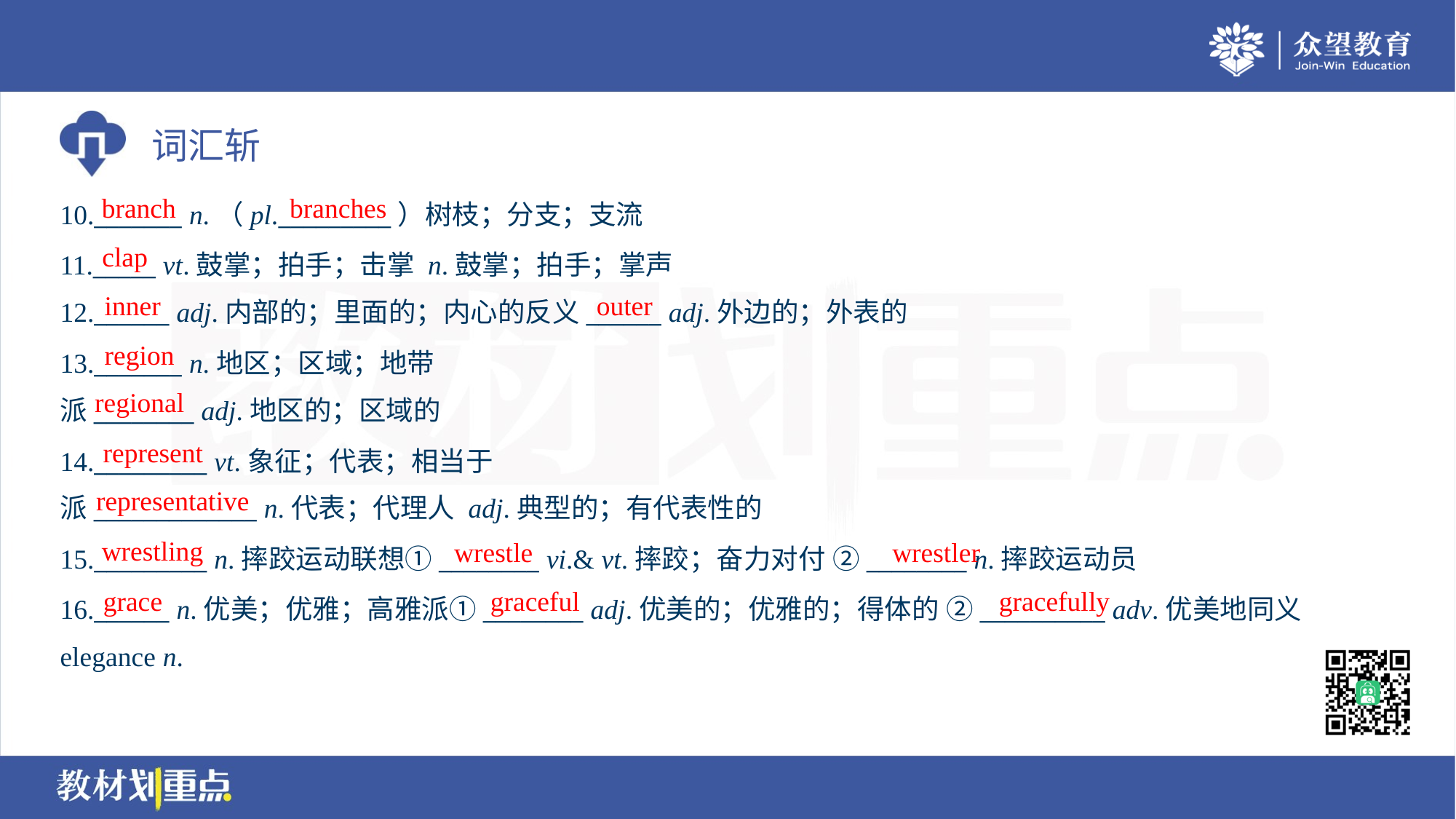

branch
branches
10._______ n.（pl._________）树枝；分支；支流
11._____ vt.鼓掌；拍手；击掌 n.鼓掌；拍手；掌声
12.______ adj.内部的；里面的；内心的反义______ adj.外边的；外表的
clap
inner
outer
region
13._______ n.地区；区域；地带
派________ adj.地区的；区域的
regional
represent
14._________ vt.象征；代表；相当于
派_____________ n.代表；代理人 adj.典型的；有代表性的
representative
wrestling
wrestle
wrestler
15._________ n.摔跤运动联想①________ vi.& vt.摔跤；奋力对付 ②________ n.摔跤运动员
16.______ n.优美；优雅；高雅派①________ adj.优美的；优雅的；得体的 ②__________ adv.优美地同义
elegance n.
grace
graceful
gracefully